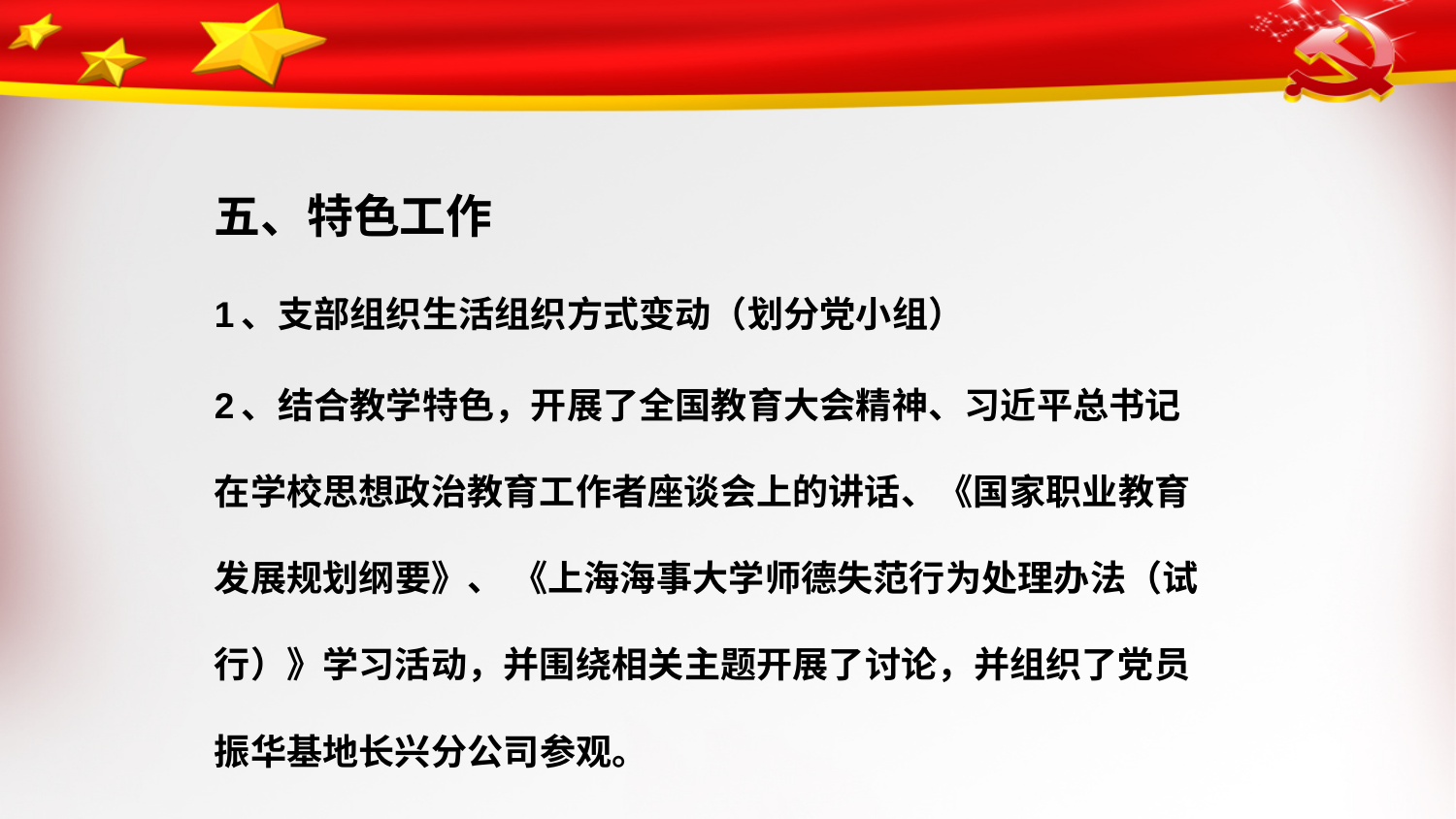

五、特色工作
1、支部组织生活组织方式变动（划分党小组）
2、结合教学特色，开展了全国教育大会精神、习近平总书记在学校思想政治教育工作者座谈会上的讲话、《国家职业教育发展规划纲要》、 《上海海事大学师德失范行为处理办法（试行）》学习活动，并围绕相关主题开展了讨论，并组织了党员振华基地长兴分公司参观。